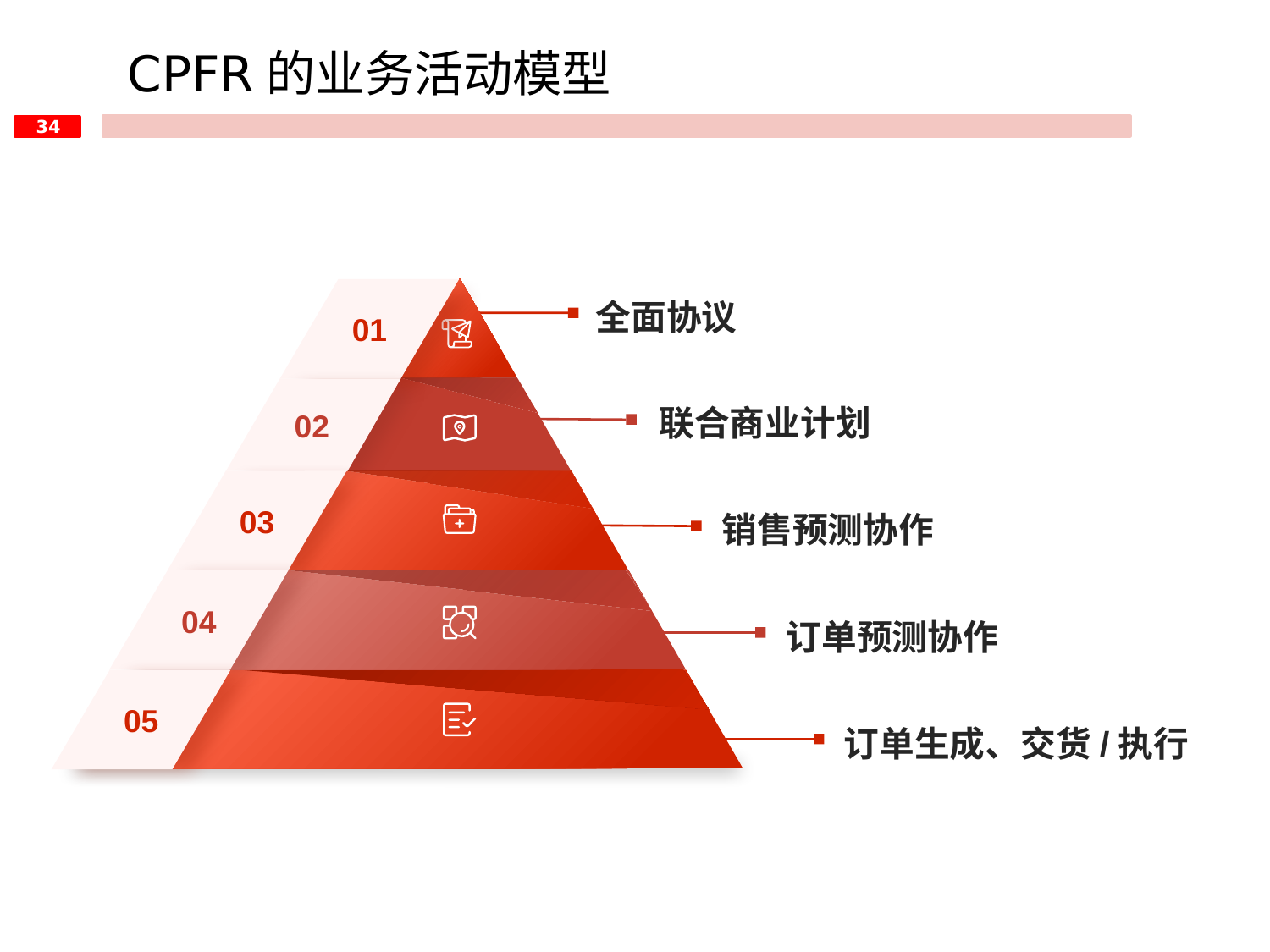

CPFR的业务活动模型
34

全面协议
01

联合商业计划
02

03
销售预测协作

04
订单预测协作

05

订单生成、交货/执行